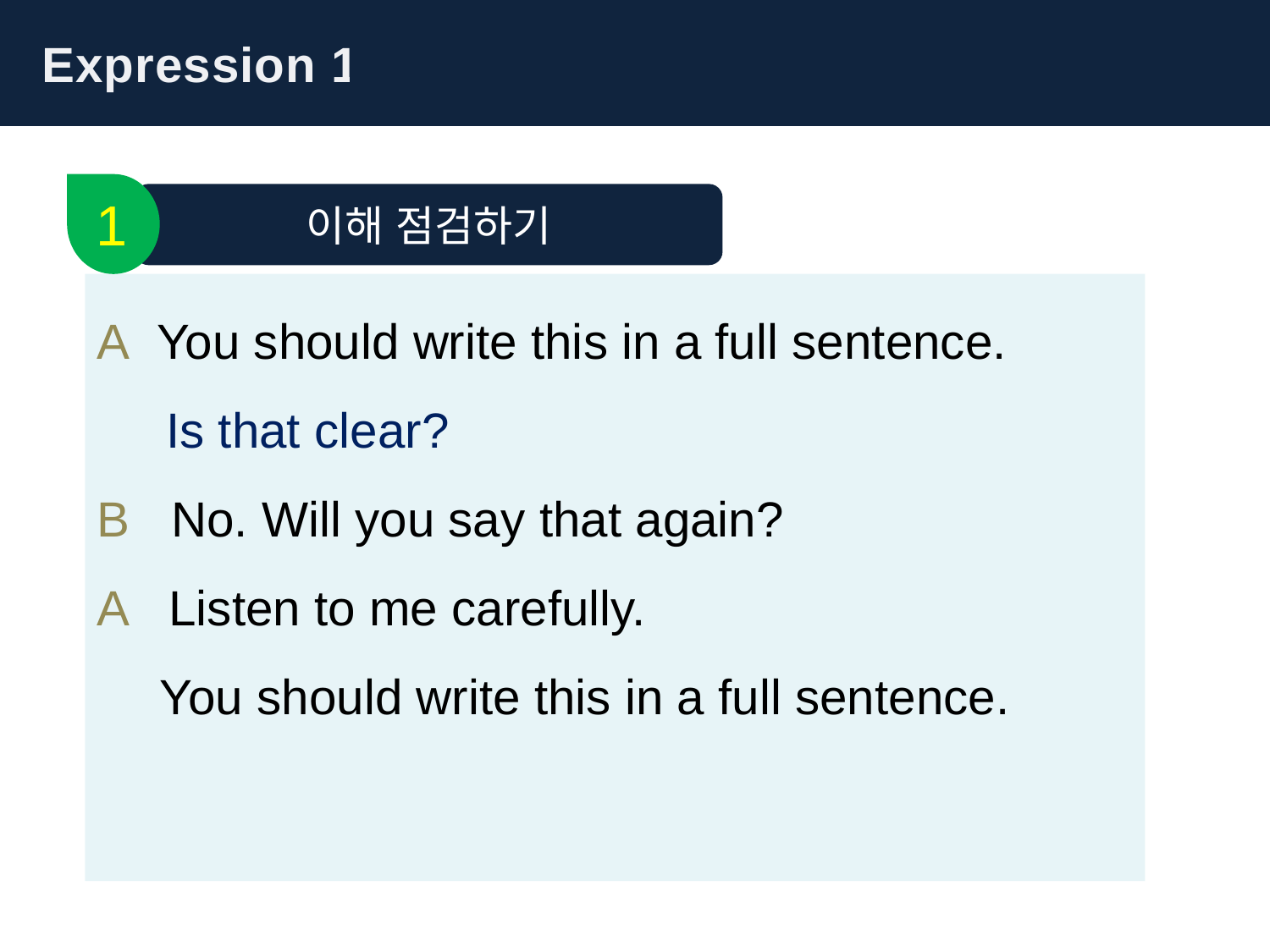

Expression 1

1
이해 점검하기
A  You should write this in a full sentence.
     Is that clear?
B   No. Will you say that again?
A   Listen to me carefully.
	You should write this in a full sentence.